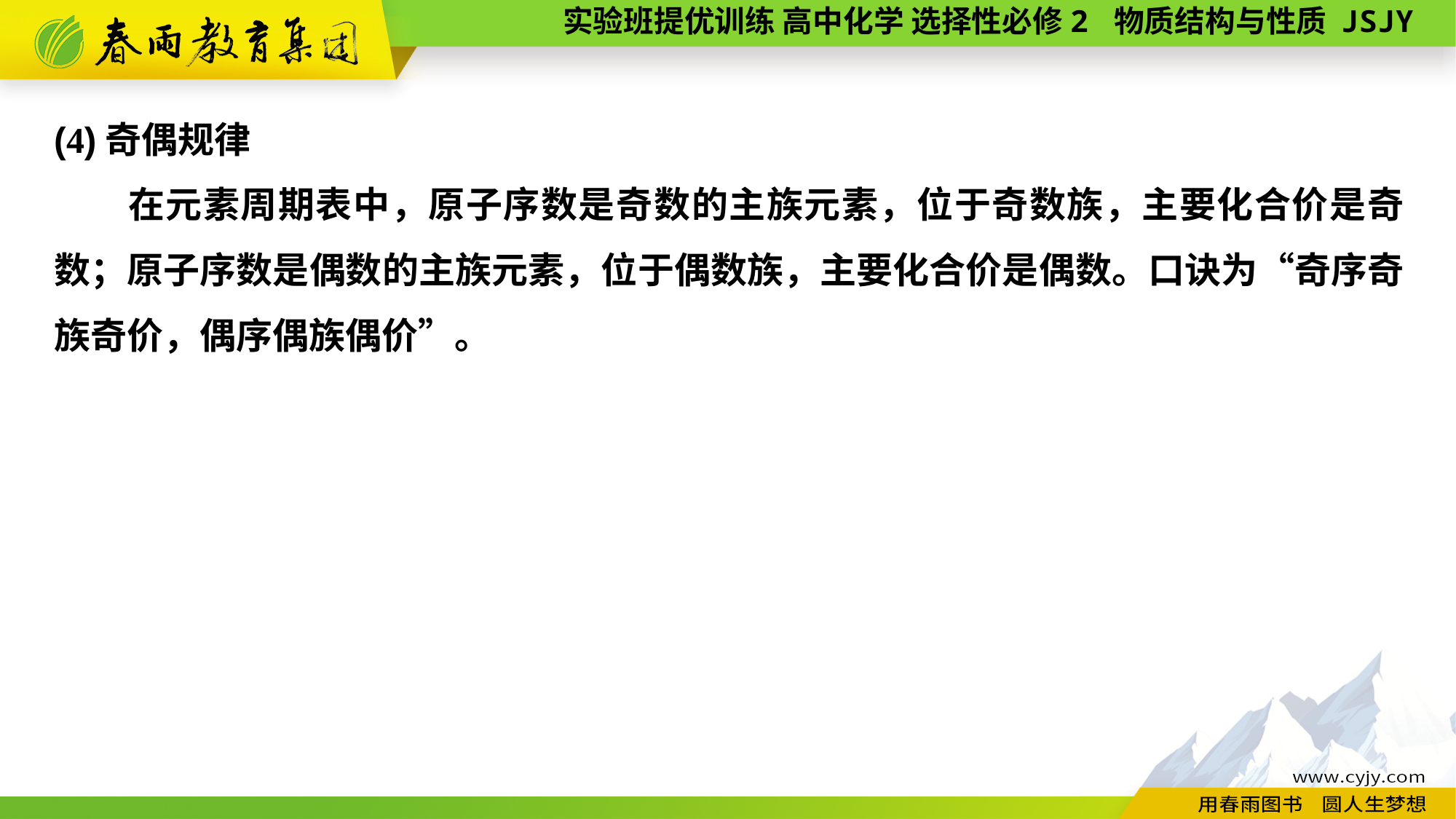

(4)奇偶规律
在元素周期表中，原子序数是奇数的主族元素，位于奇数族，主要化合价是奇数；原子序数是偶数的主族元素，位于偶数族，主要化合价是偶数。口诀为“奇序奇族奇价，偶序偶族偶价”。